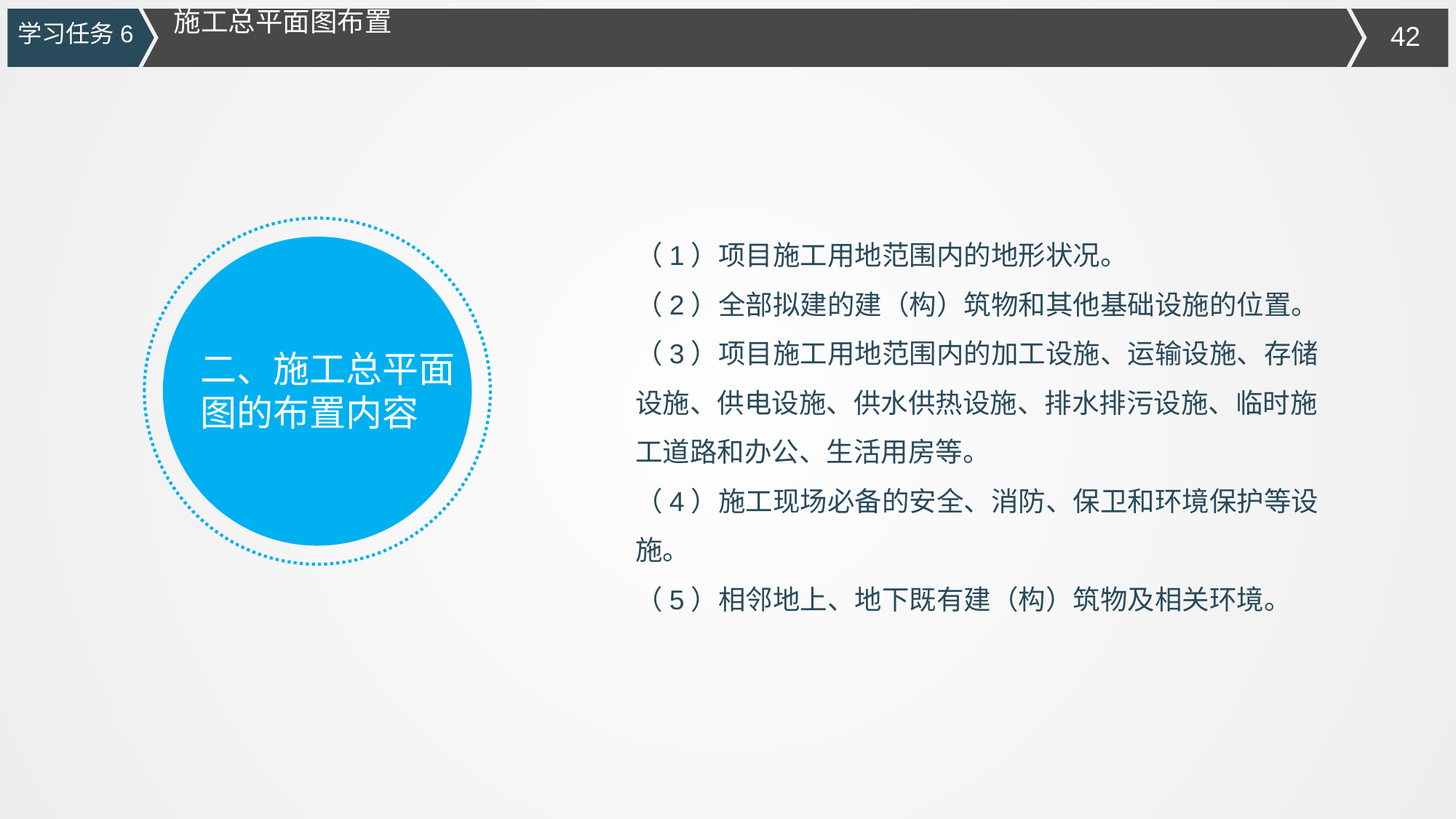

施工总平面图布置
学习任务6
（1）项目施工用地范围内的地形状况。
（2）全部拟建的建（构）筑物和其他基础设施的位置。
（3）项目施工用地范围内的加工设施、运输设施、存储设施、供电设施、供水供热设施、排水排污设施、临时施工道路和办公、生活用房等。
（4）施工现场必备的安全、消防、保卫和环境保护等设施。
（5）相邻地上、地下既有建（构）筑物及相关环境。

二、施工总平面图的布置内容